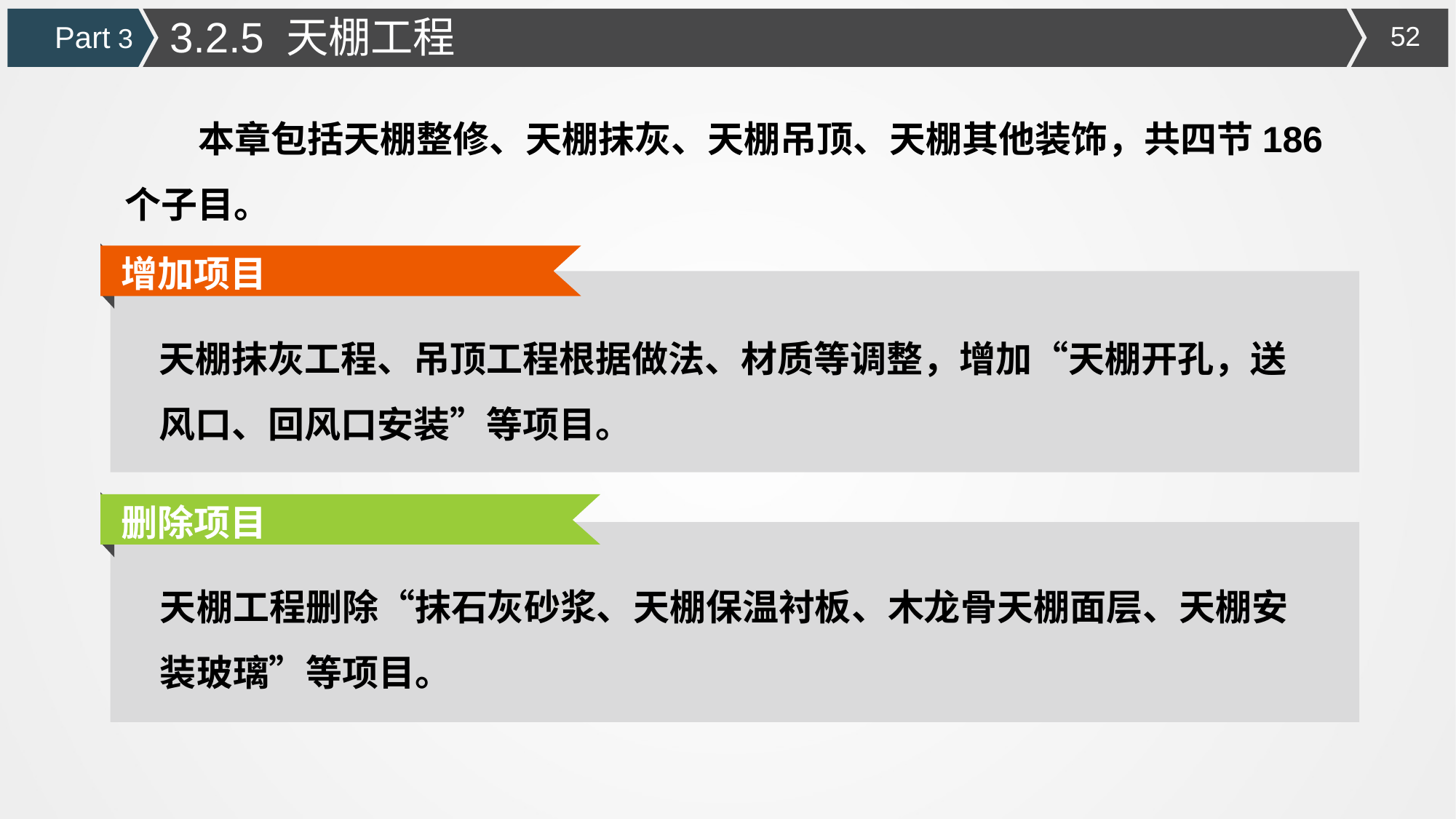

3.2.5 天棚工程

Part 3
    本章包括天棚整修、天棚抹灰、天棚吊顶、天棚其他装饰，共四节186个子目。

增加项目

天棚抹灰工程、吊顶工程根据做法、材质等调整，增加“天棚开孔，送风口、回风口安装”等项目。

删除项目

天棚工程删除“抹石灰砂浆、天棚保温衬板、木龙骨天棚面层、天棚安装玻璃”等项目。